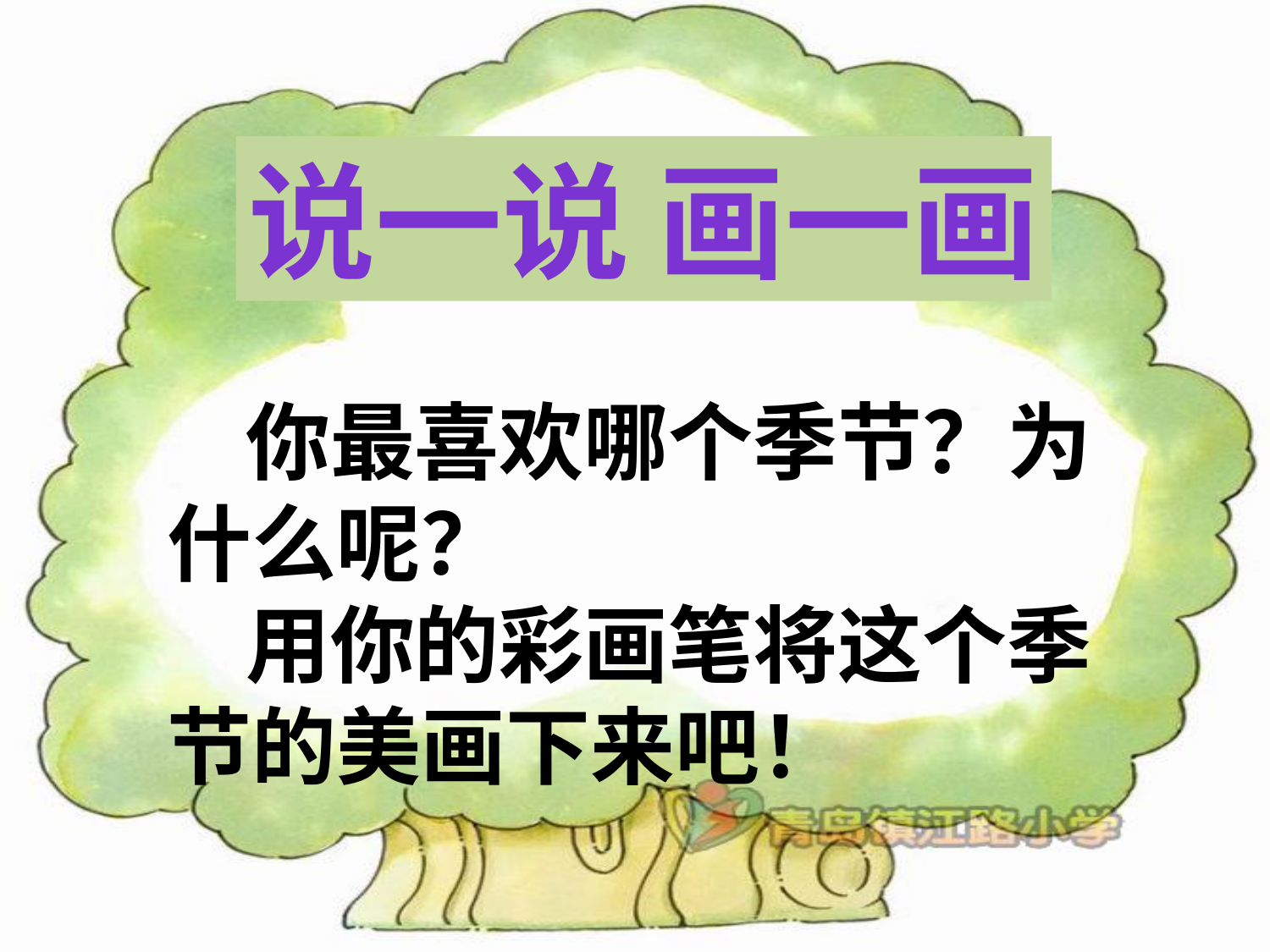

说一说 画一画
   你最喜欢哪个季节？为什么呢？
   用你的彩画笔将这个季节的美画下来吧！